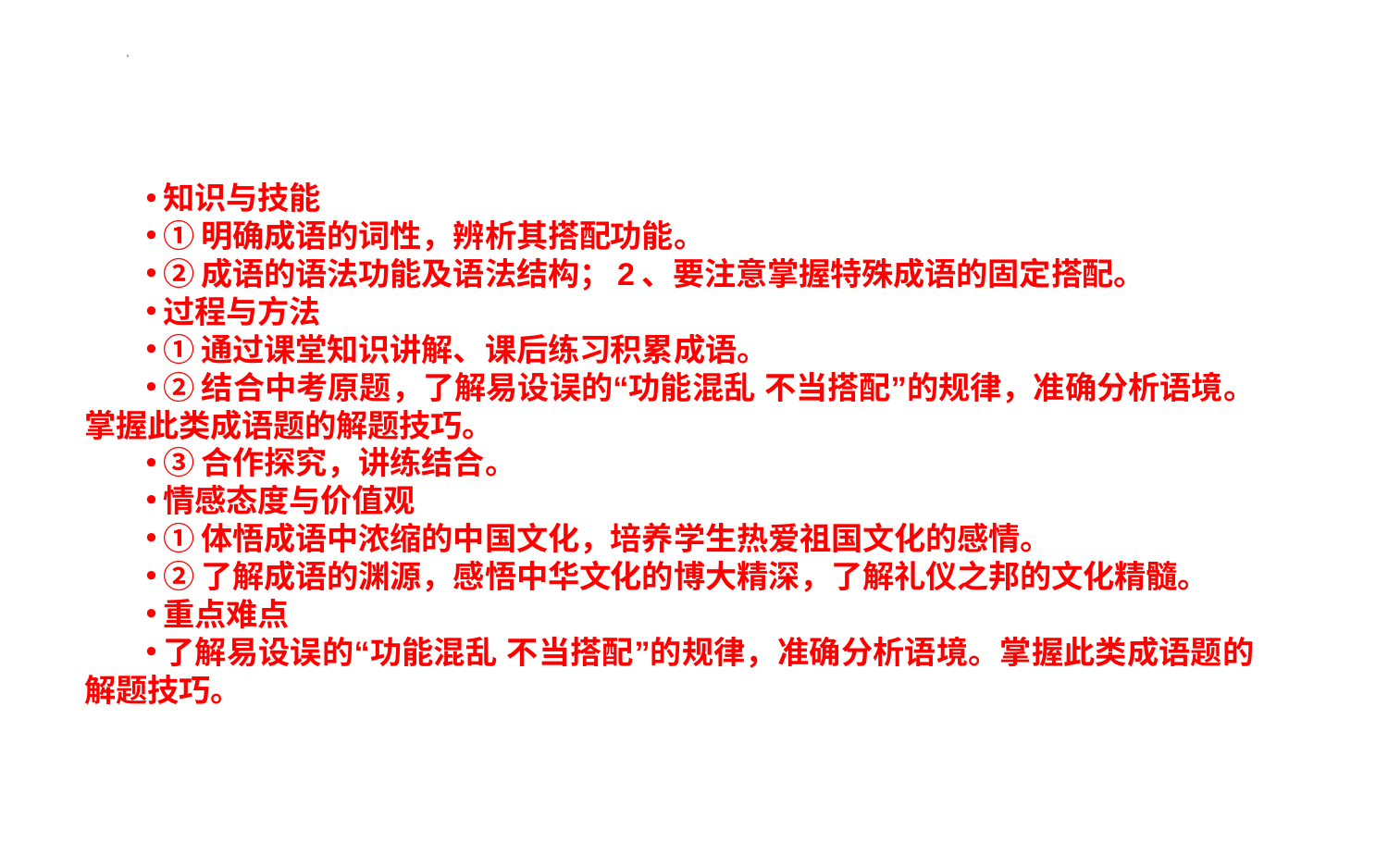

#
知识与技能
①明确成语的词性，辨析其搭配功能。
②成语的语法功能及语法结构；2、要注意掌握特殊成语的固定搭配。
过程与方法
①通过课堂知识讲解、课后练习积累成语。
②结合中考原题，了解易设误的“功能混乱 不当搭配”的规律，准确分析语境。掌握此类成语题的解题技巧。
③合作探究，讲练结合。
情感态度与价值观
①体悟成语中浓缩的中国文化，培养学生热爱祖国文化的感情。
②了解成语的渊源，感悟中华文化的博大精深，了解礼仪之邦的文化精髓。
重点难点
了解易设误的“功能混乱 不当搭配”的规律，准确分析语境。掌握此类成语题的解题技巧。